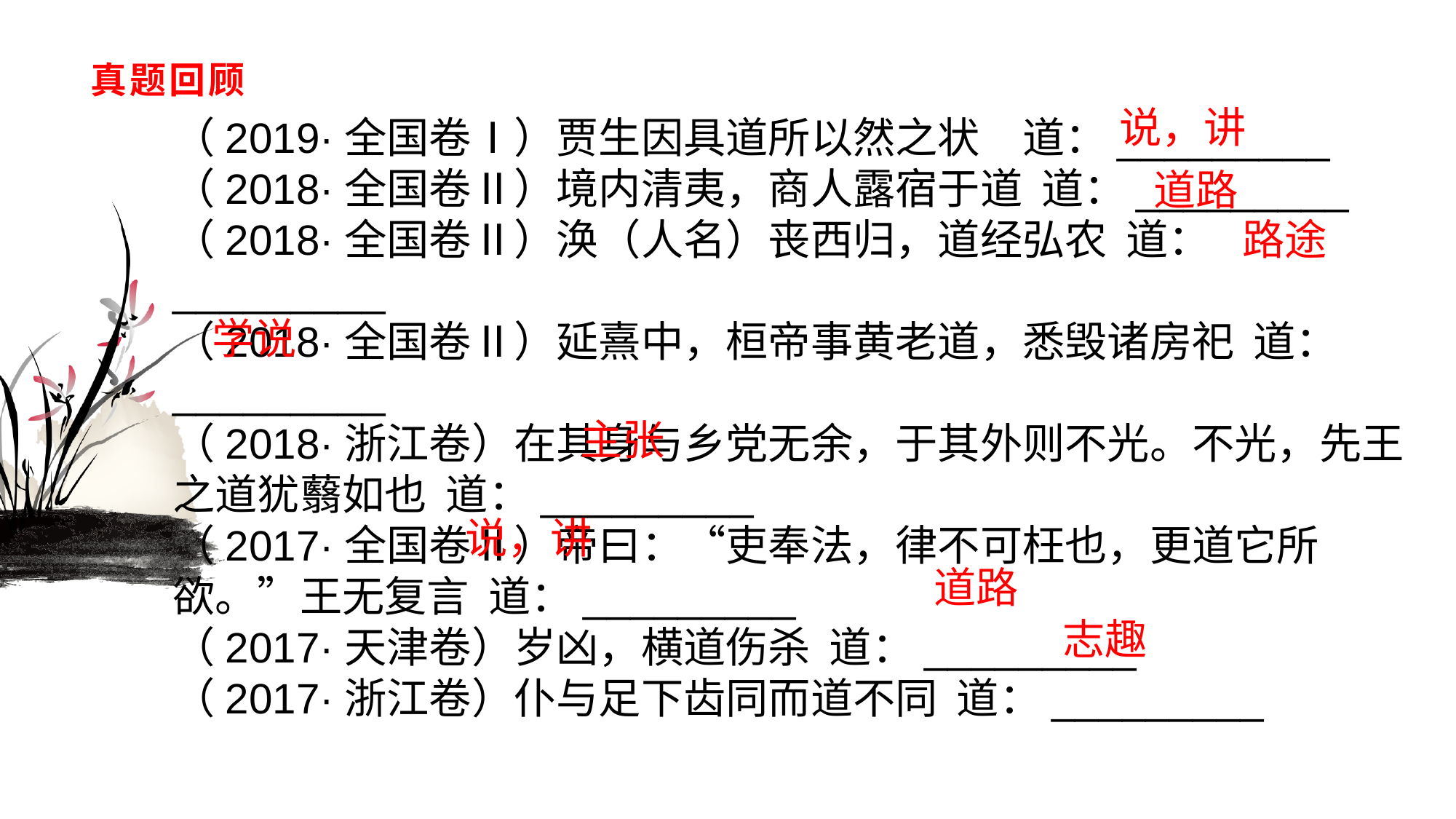

# 真题回顾
说，讲
（2019·全国卷Ⅰ）贾生因具道所以然之状　道：_________（2018·全国卷Ⅱ）境内清夷，商人露宿于道  道：_________（2018·全国卷Ⅱ）涣（人名）丧西归，道经弘农  道：_________（2018·全国卷Ⅱ）延熹中，桓帝事黄老道，悉毁诸房祀  道：_________（2018·浙江卷）在其身与乡党无余，于其外则不光。不光，先王之道犹蘙如也  道：_________（2017·全国卷Ⅱ）帝曰：“吏奉法，律不可枉也，更道它所欲。”王无复言  道：_________（2017·天津卷）岁凶，横道伤杀  道：_________（2017·浙江卷）仆与足下齿同而道不同  道：_________
道路
路途
学说
主张
说，讲
道路
志趣